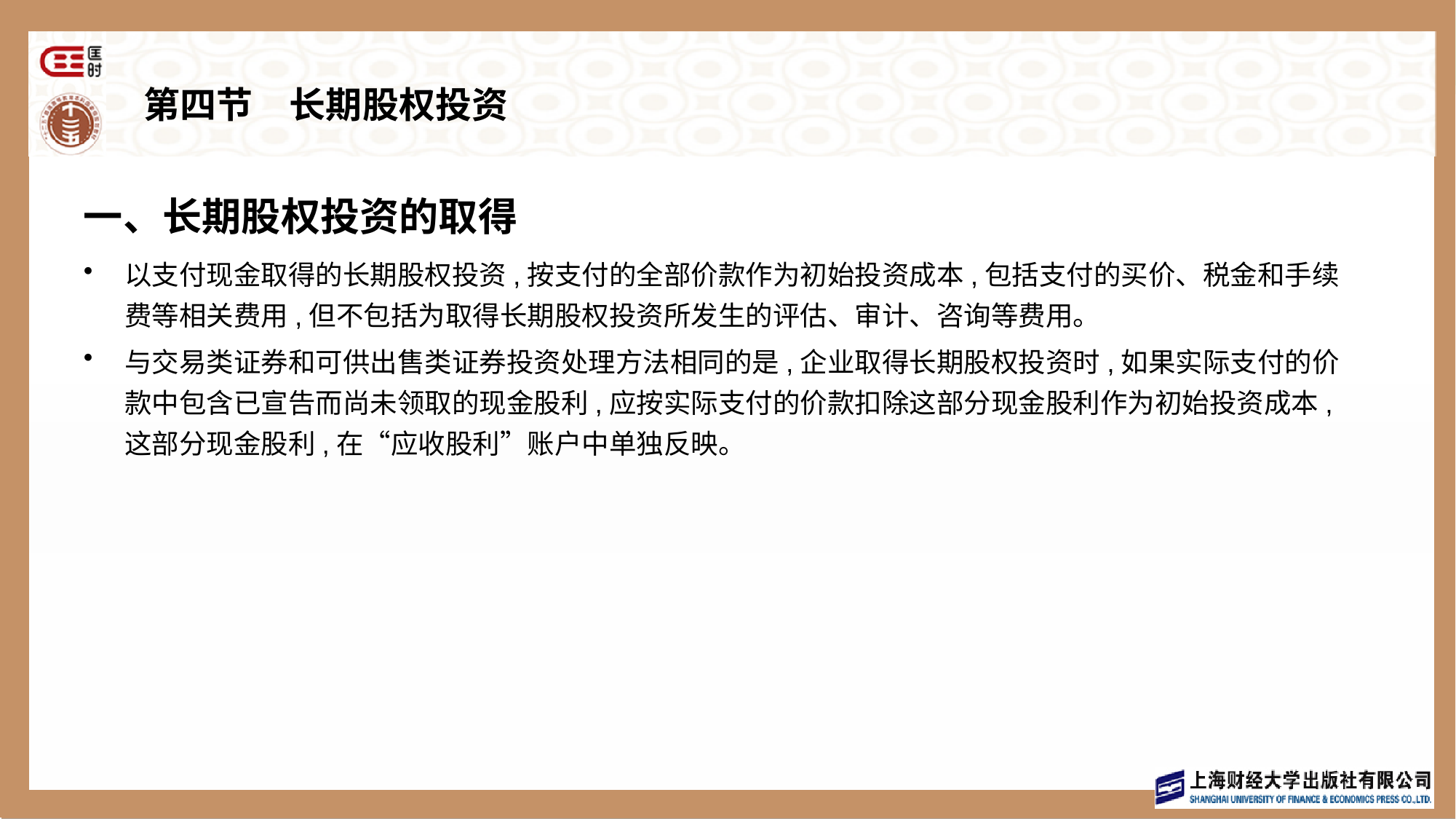

# 第四节　长期股权投资
一、长期股权投资的取得
以支付现金取得的长期股权投资,按支付的全部价款作为初始投资成本,包括支付的买价、税金和手续费等相关费用,但不包括为取得长期股权投资所发生的评估、审计、咨询等费用。
与交易类证券和可供出售类证券投资处理方法相同的是,企业取得长期股权投资时,如果实际支付的价款中包含已宣告而尚未领取的现金股利,应按实际支付的价款扣除这部分现金股利作为初始投资成本,这部分现金股利,在“应收股利”账户中单独反映。